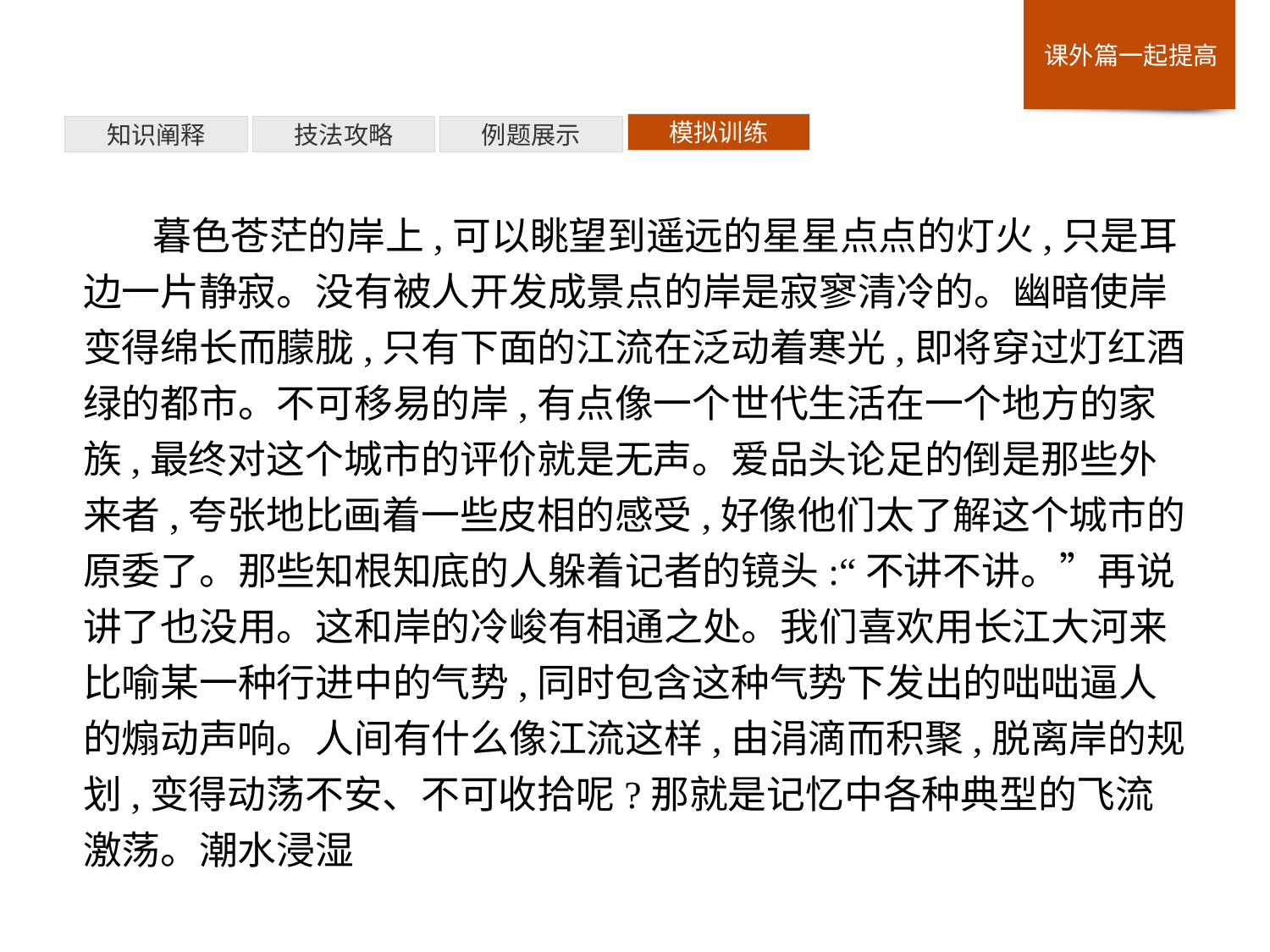

模拟训练
例题展示
技法攻略
知识阐释
       暮色苍茫的岸上,可以眺望到遥远的星星点点的灯火,只是耳边一片静寂。没有被人开发成景点的岸是寂寥清冷的。幽暗使岸变得绵长而朦胧,只有下面的江流在泛动着寒光,即将穿过灯红酒绿的都市。不可移易的岸,有点像一个世代生活在一个地方的家族,最终对这个城市的评价就是无声。爱品头论足的倒是那些外来者,夸张地比画着一些皮相的感受,好像他们太了解这个城市的原委了。那些知根知底的人躲着记者的镜头:“不讲不讲。”再说讲了也没用。这和岸的冷峻有相通之处。我们喜欢用长江大河来比喻某一种行进中的气势,同时包含这种气势下发出的咄咄逼人的煽动声响。人间有什么像江流这样,由涓滴而积聚,脱离岸的规划,变得动荡不安、不可收拾呢?那就是记忆中各种典型的飞流激荡。潮水浸湿